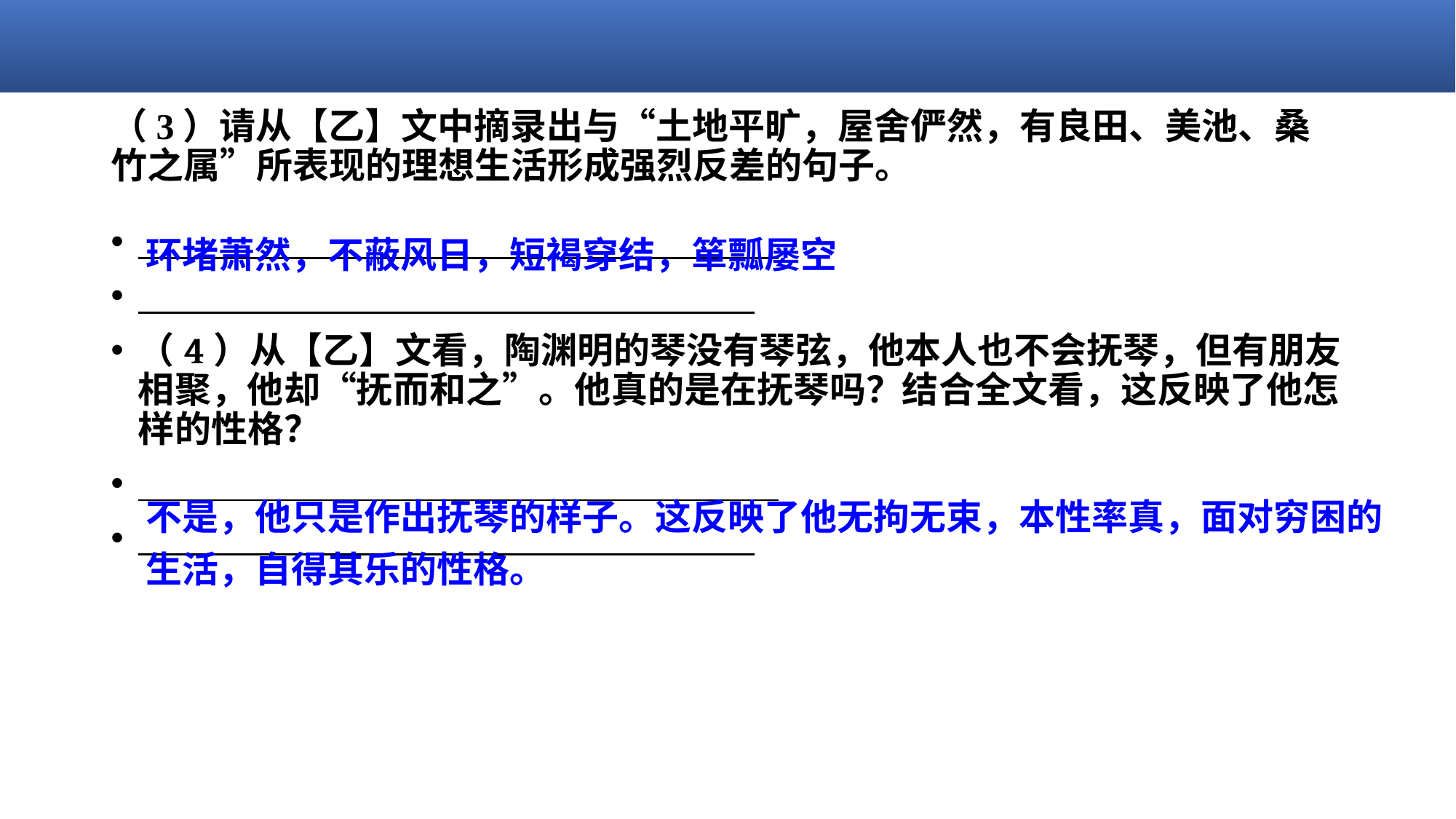

# （3）请从【乙】文中摘录出与“土地平旷，屋舍俨然，有良田、美池、桑竹之属”所表现的理想生活形成强烈反差的句子。

（4）从【乙】文看，陶渊明的琴没有琴弦，他本人也不会抚琴，但有朋友相聚，他却“抚而和之”。他真的是在抚琴吗？结合全文看，这反映了他怎样的性格？

环堵萧然，不蔽风日，短褐穿结，箪瓢屡空

不是，他只是作出抚琴的样子。这反映了他无拘无束，本性率真，面对穷困的生活，自得其乐的性格。